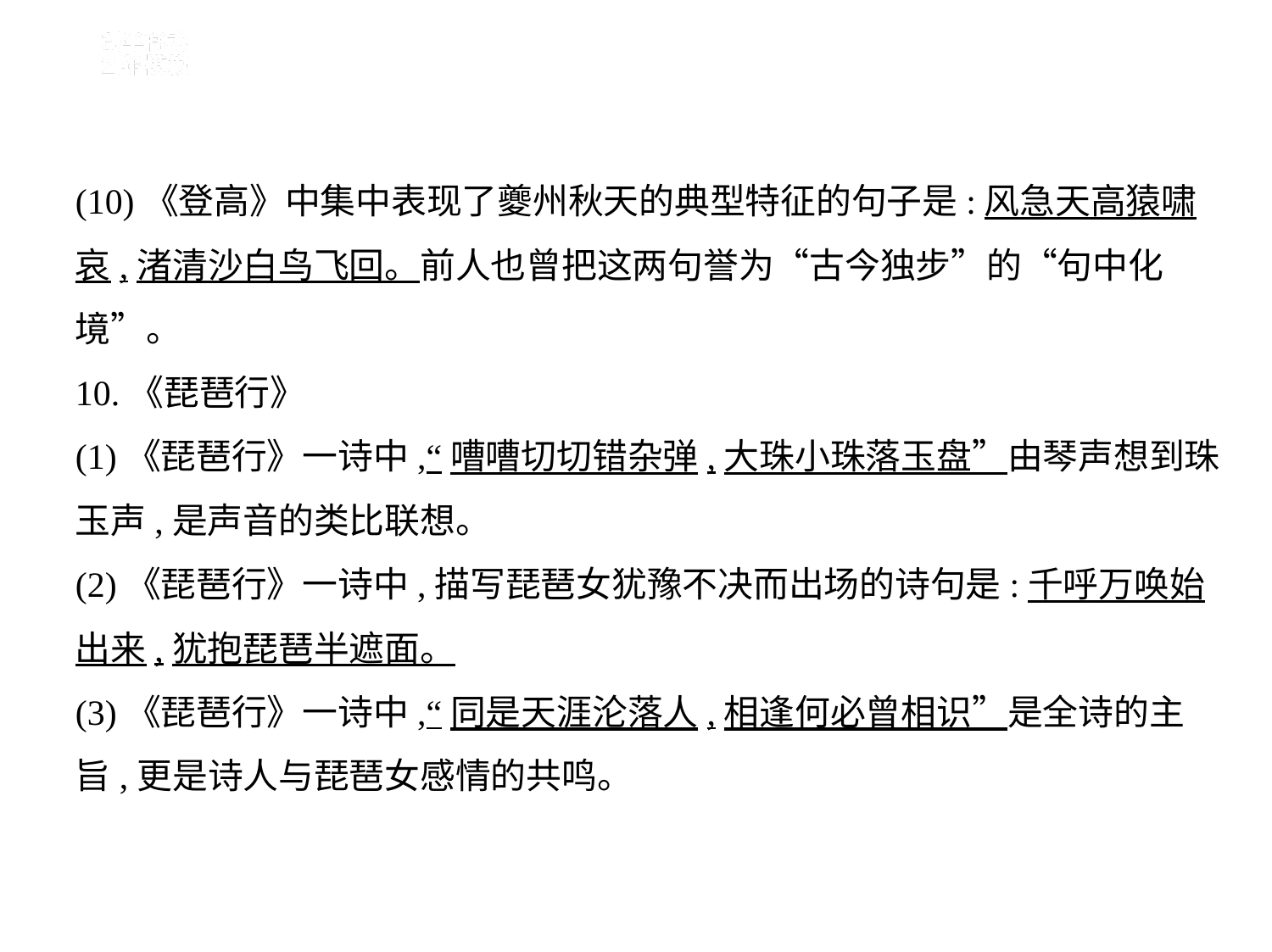

(10)《登高》中集中表现了夔州秋天的典型特征的句子是:风急天高猿啸
哀,渚清沙白鸟飞回。前人也曾把这两句誉为“古今独步”的“句中化
境”。
10.《琵琶行》
(1)《琵琶行》一诗中,“嘈嘈切切错杂弹,大珠小珠落玉盘”由琴声想到珠
玉声,是声音的类比联想。
(2)《琵琶行》一诗中,描写琵琶女犹豫不决而出场的诗句是:千呼万唤始
出来,犹抱琵琶半遮面。
(3)《琵琶行》一诗中,“同是天涯沦落人,相逢何必曾相识”是全诗的主
旨,更是诗人与琵琶女感情的共鸣。